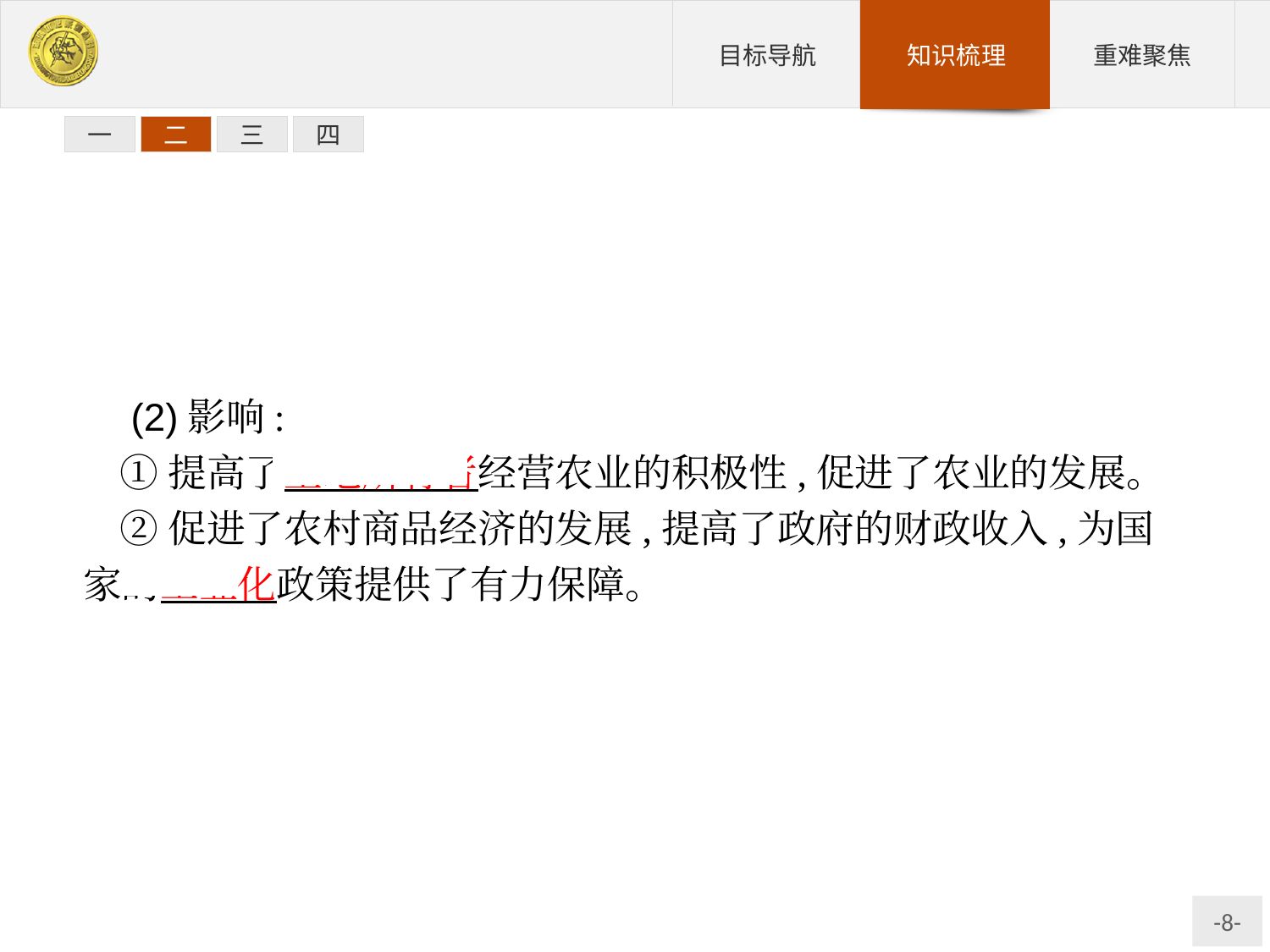

一
二
三
四
 (2)影响:
①提高了土地所有者经营农业的积极性,促进了农业的发展。
②促进了农村商品经济的发展,提高了政府的财政收入,为国家的工业化政策提供了有力保障。